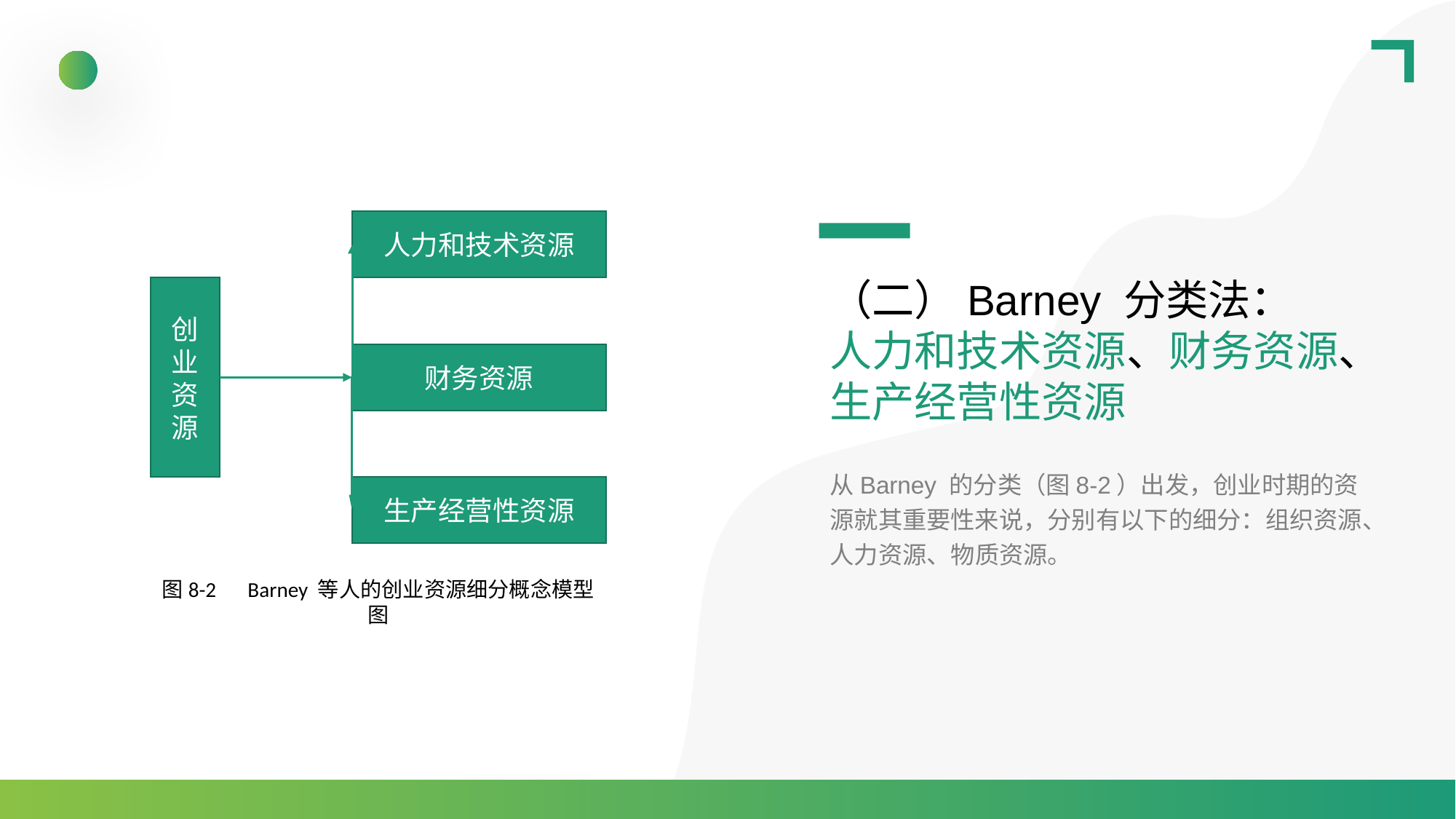

人力和技术资源
创业资源
财务资源
生产经营性资源
图8-2　Barney 等人的创业资源细分概念模型图

（二）Barney 分类法：
人力和技术资源、财务资源、生产经营性资源
从Barney 的分类（图8-2）出发，创业时期的资源就其重要性来说，分别有以下的细分：组织资源、人力资源、物质资源。